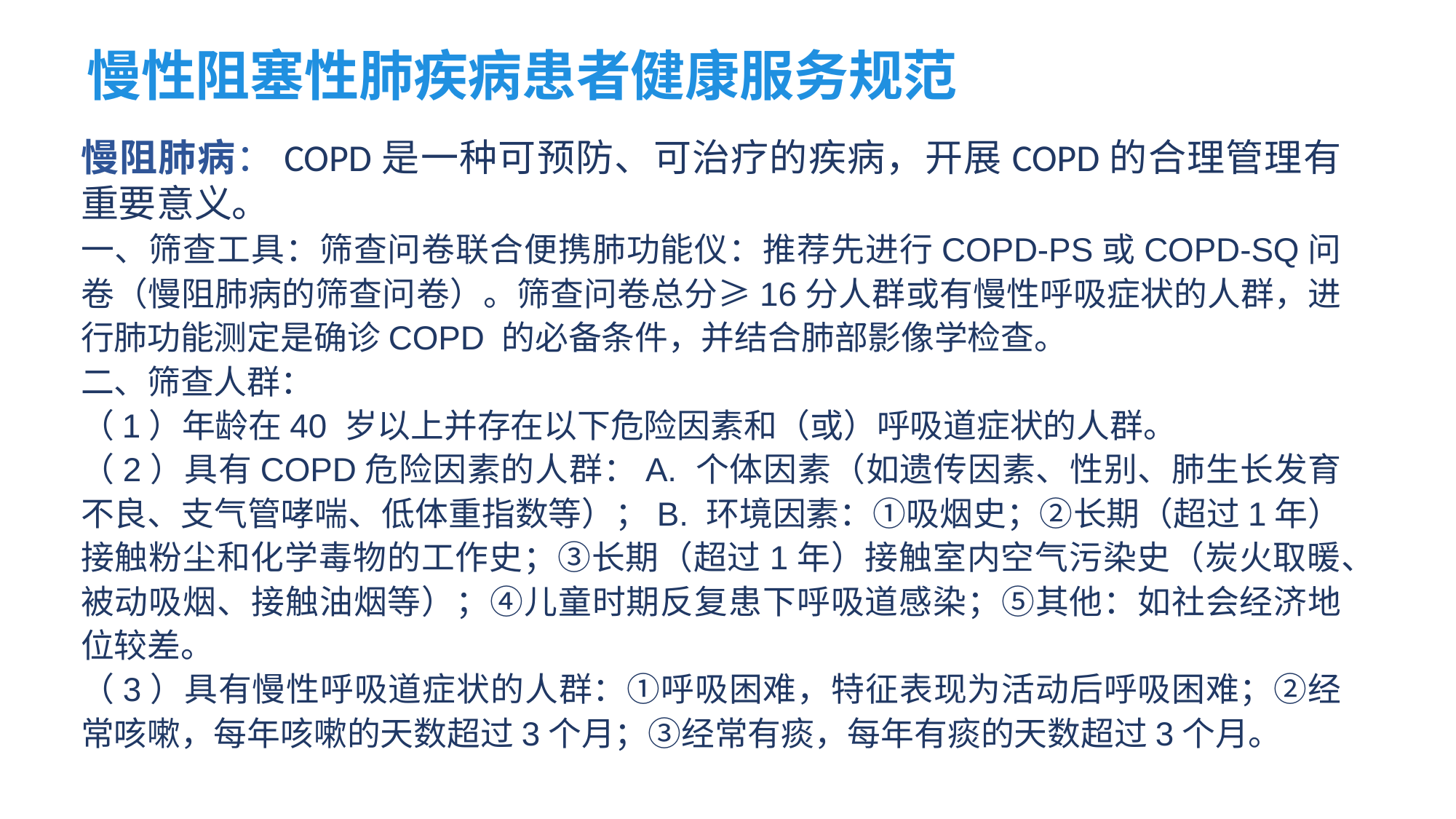

慢性阻塞性肺疾病患者健康服务规范
慢阻肺病：COPD是一种可预防、可治疗的疾病，开展COPD的合理管理有重要意义。
一、筛查工具：筛查问卷联合便携肺功能仪：推荐先进行COPD-PS或COPD-SQ问卷（慢阻肺病的筛查问卷）。筛查问卷总分≥16分人群或有慢性呼吸症状的人群，进行肺功能测定是确诊COPD 的必备条件，并结合肺部影像学检查。
二、筛查人群：
（1）年龄在40 岁以上并存在以下危险因素和（或）呼吸道症状的人群。
（2）具有COPD危险因素的人群：A. 个体因素（如遗传因素、性别、肺生长发育不良、支气管哮喘、低体重指数等）；B. 环境因素：①吸烟史；②长期（超过1年）接触粉尘和化学毒物的工作史；③长期（超过1年）接触室内空气污染史（炭火取暖、被动吸烟、接触油烟等）；④儿童时期反复患下呼吸道感染；⑤其他：如社会经济地位较差。
（3）具有慢性呼吸道症状的人群：①呼吸困难，特征表现为活动后呼吸困难；②经常咳嗽，每年咳嗽的天数超过3个月；③经常有痰，每年有痰的天数超过3个月。